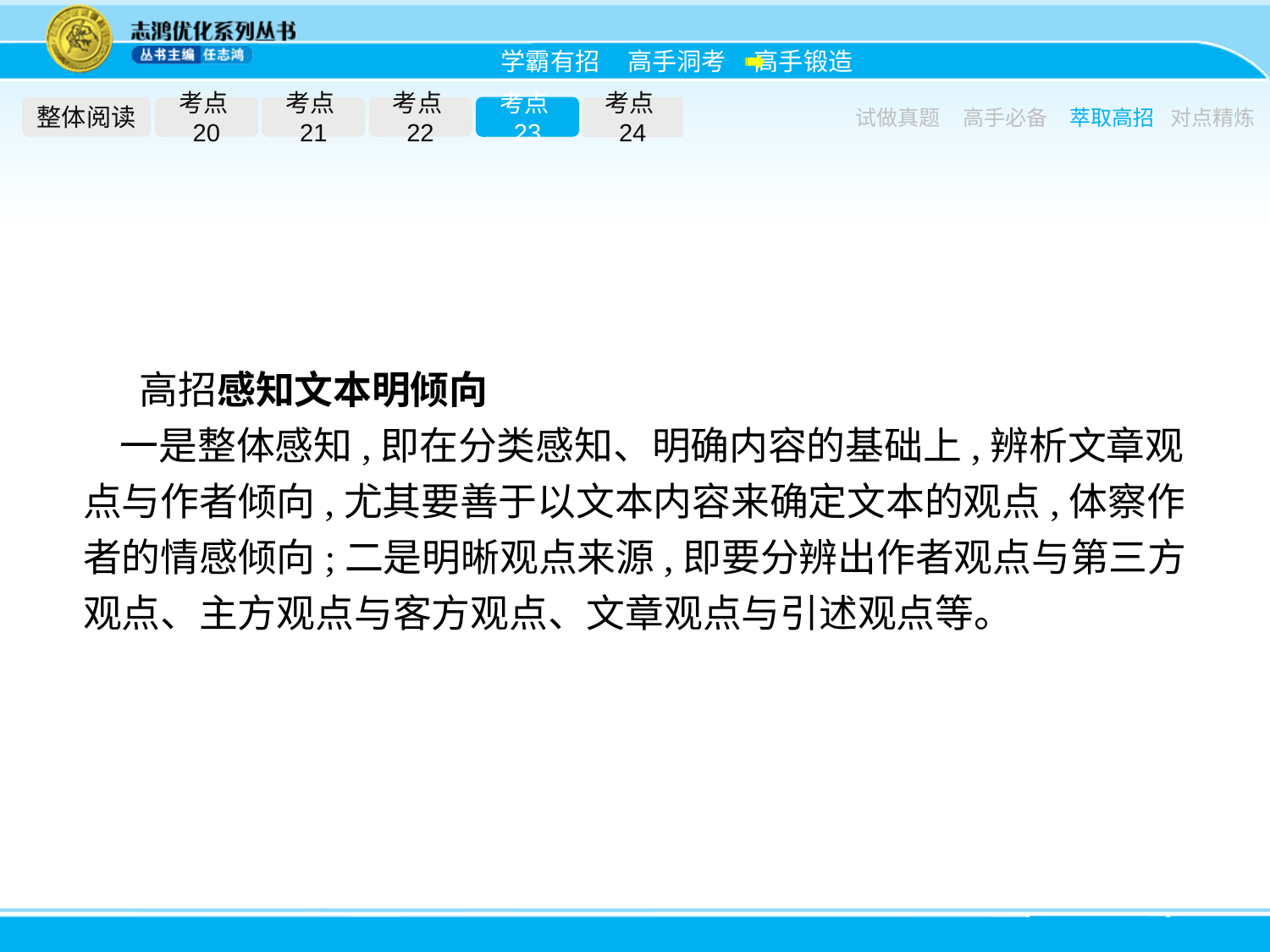

整体阅读
考点20
考点21
考点22
考点23
考点24
试做真题
高手必备
萃取高招
对点精炼
高招感知文本明倾向
一是整体感知,即在分类感知、明确内容的基础上,辨析文章观点与作者倾向,尤其要善于以文本内容来确定文本的观点,体察作者的情感倾向;二是明晰观点来源,即要分辨出作者观点与第三方观点、主方观点与客方观点、文章观点与引述观点等。